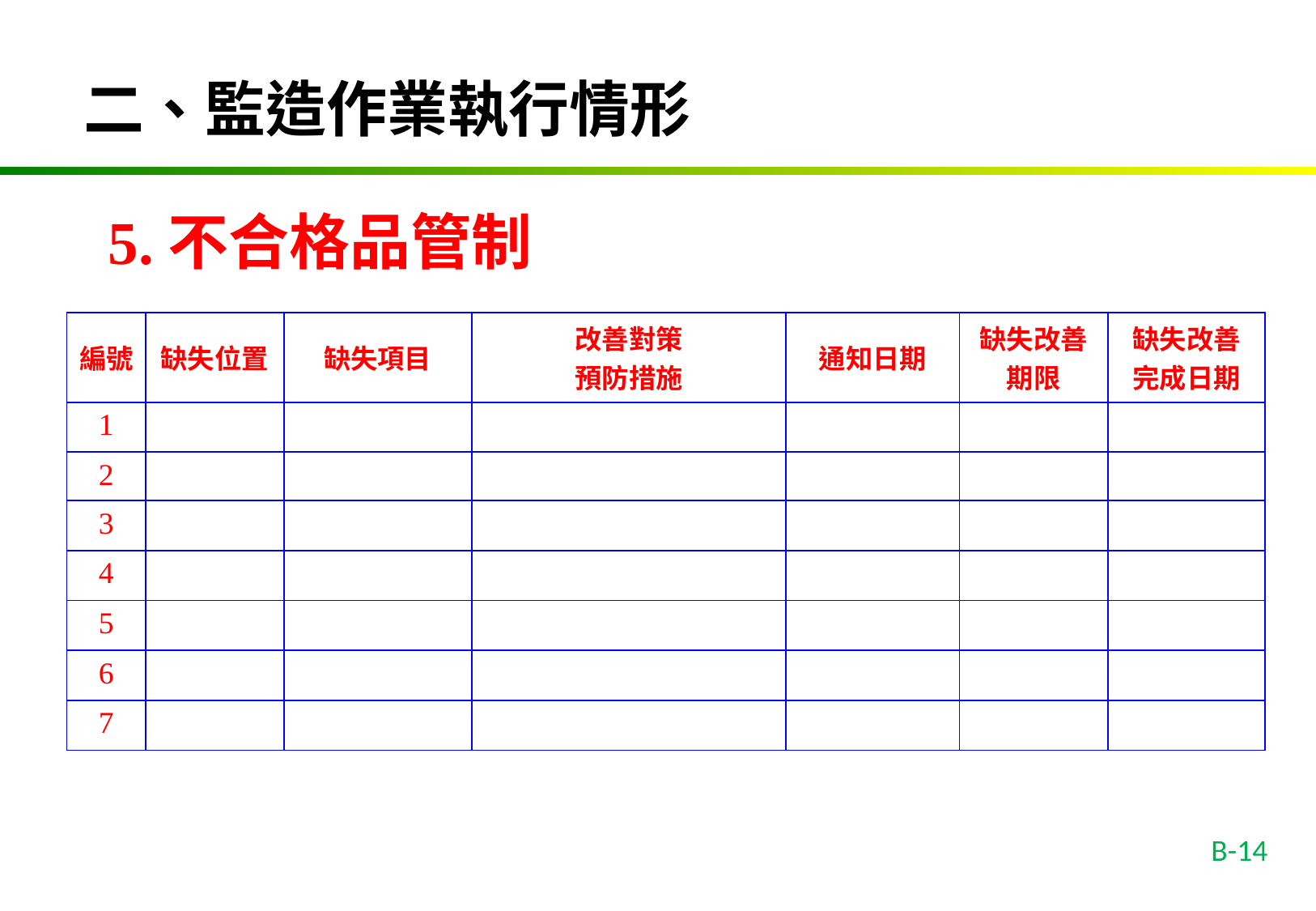

二、監造作業執行情形

5.不合格品管制

| 編號 | 缺失位置 | 缺失項目 | 改善對策 預防措施 | 通知日期 | 缺失改善 期限 | 缺失改善 完成日期 |
| --- | --- | --- | --- | --- | --- | --- |
| 1 |  |  |  |  |  |  |
| 2 |  |  |  |  |  |  |
| 3 |  |  |  |  |  |  |
| 4 |  |  |  |  |  |  |
| 5 |  |  |  |  |  |  |
| 6 |  |  |  |  |  |  |
| 7 |  |  |  |  |  |  |
B-14